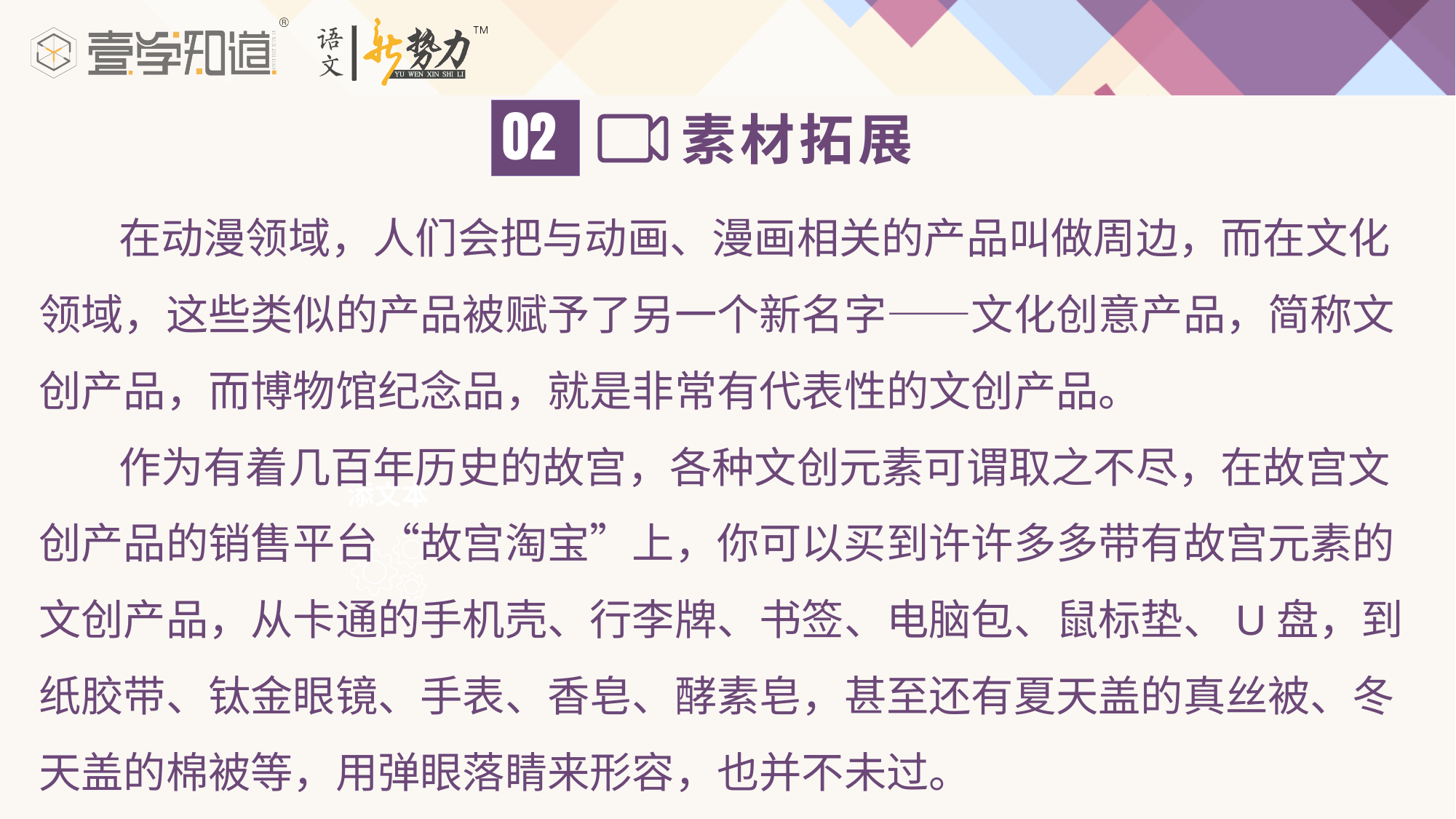

素材拓展
02

    在动漫领域，人们会把与动画、漫画相关的产品叫做周边，而在文化领域，这些类似的产品被赋予了另一个新名字——文化创意产品，简称文创产品，而博物馆纪念品，就是非常有代表性的文创产品。
    作为有着几百年历史的故宫，各种文创元素可谓取之不尽，在故宫文创产品的销售平台“故宫淘宝”上，你可以买到许许多多带有故宫元素的文创产品，从卡通的手机壳、行李牌、书签、电脑包、鼠标垫、U盘，到纸胶带、钛金眼镜、手表、香皂、酵素皂，甚至还有夏天盖的真丝被、冬天盖的棉被等，用弹眼落睛来形容，也并不未过。
添文本